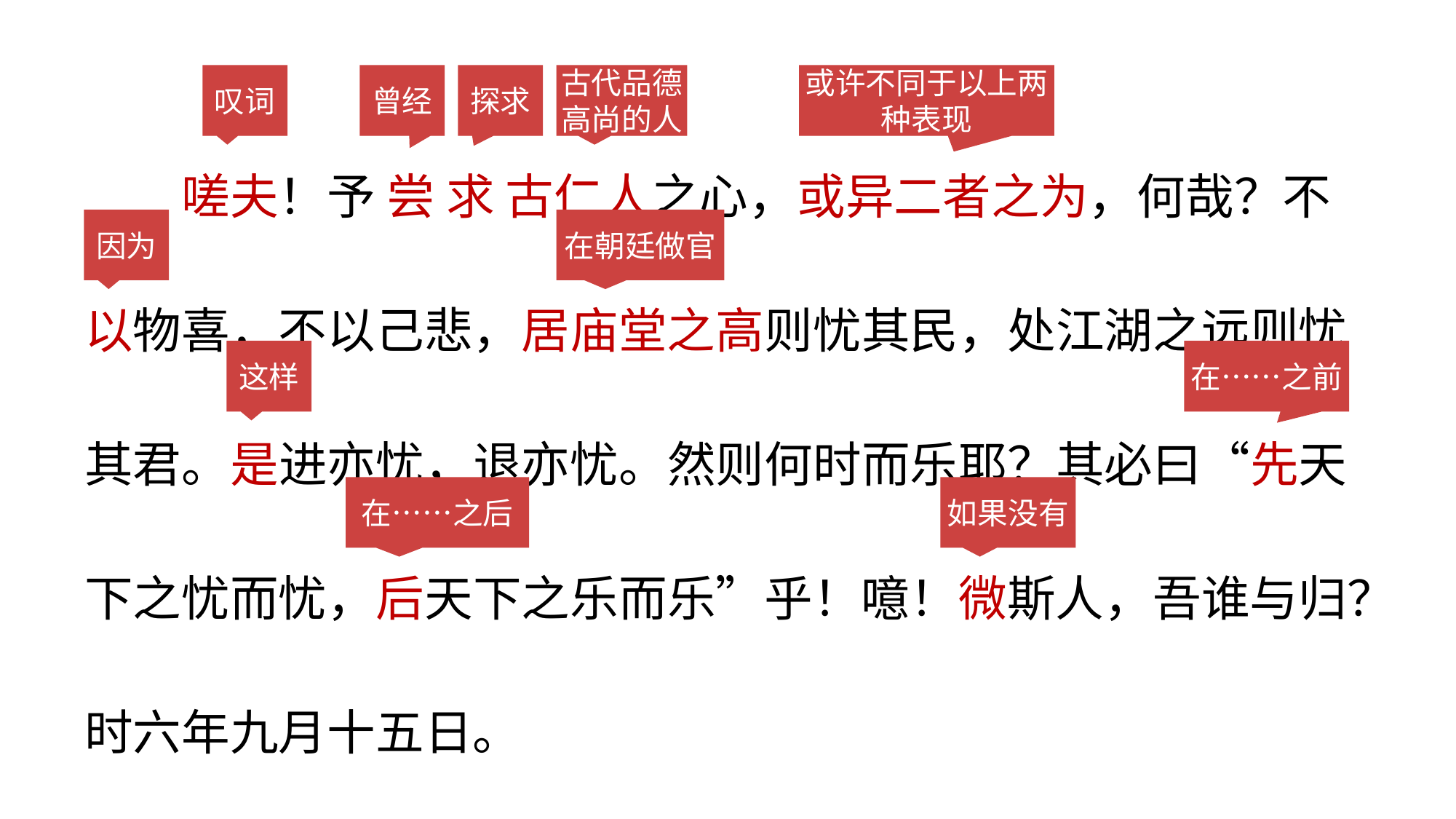

叹词
曾经
探求
古代品德高尚的人
或许不同于以上两种表现
嗟夫！予 尝 求 古仁人之心，或异二者之为，何哉？不以物喜，不以己悲，居庙堂之高则忧其民，处江湖之远则忧其君。是进亦忧，退亦忧。然则何时而乐耶？其必曰“先天下之忧而忧，后天下之乐而乐”乎！噫！微斯人，吾谁与归？时六年九月十五日。
因为
在朝廷做官
这样
在……之前
在……之后
如果没有